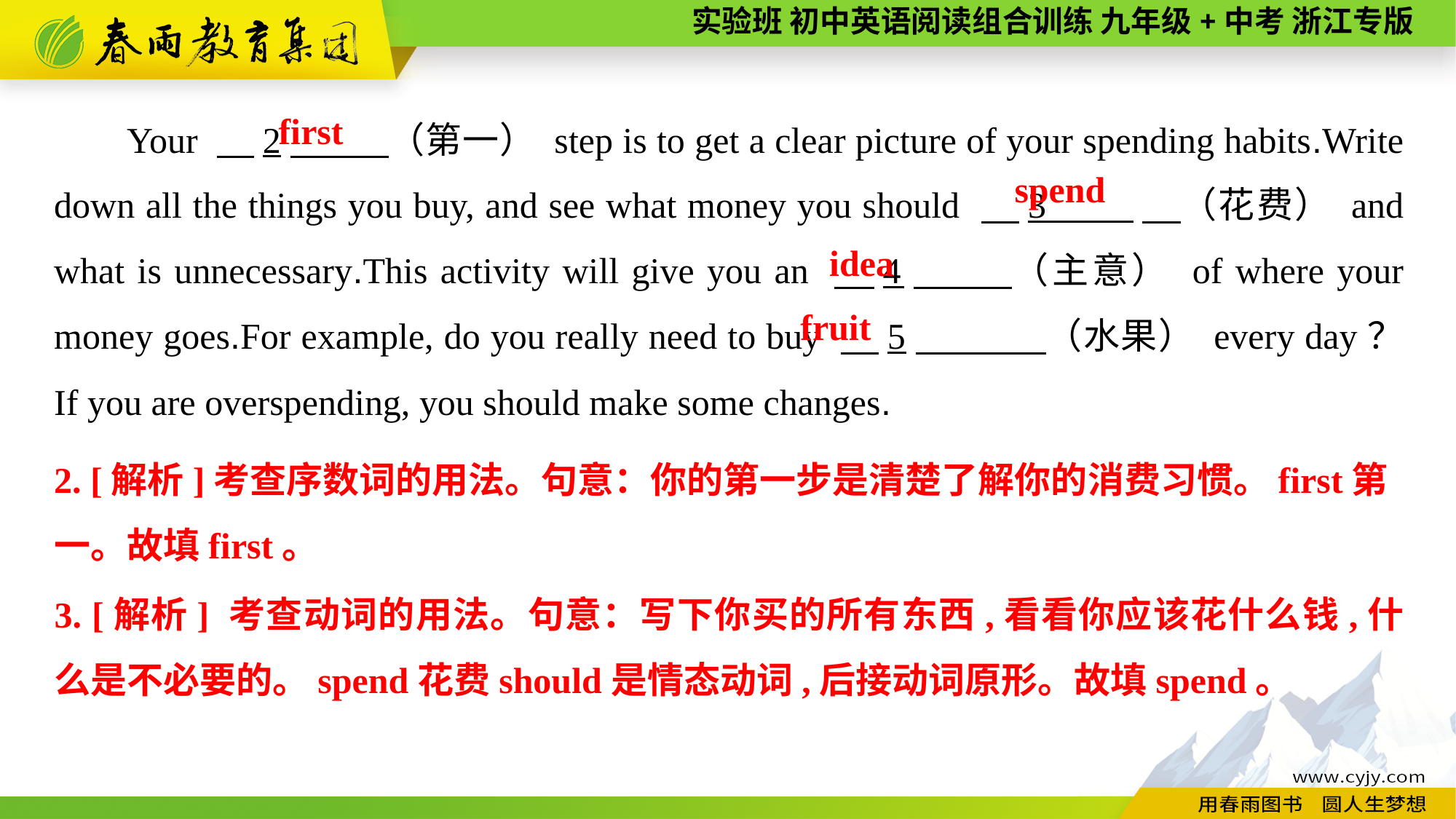

Your 　2　       （第一） step is to get a clear picture of your spending habits.Write down all the things you buy, and see what money you should 　3        　（花费） and what is unnecessary.This activity will give you an 　4　     （主意） of where your money goes.For example, do you really need to buy 　5　          （水果） every day？ If you are overspending, you should make some changes.
first
spend
idea
fruit
2. [解析]考查序数词的用法。句意：你的第一步是清楚了解你的消费习惯。first第
一。故填first。
3. [解析] 考查动词的用法。句意：写下你买的所有东西,看看你应该花什么钱,什么是不必要的。spend花费should是情态动词,后接动词原形。故填spend。